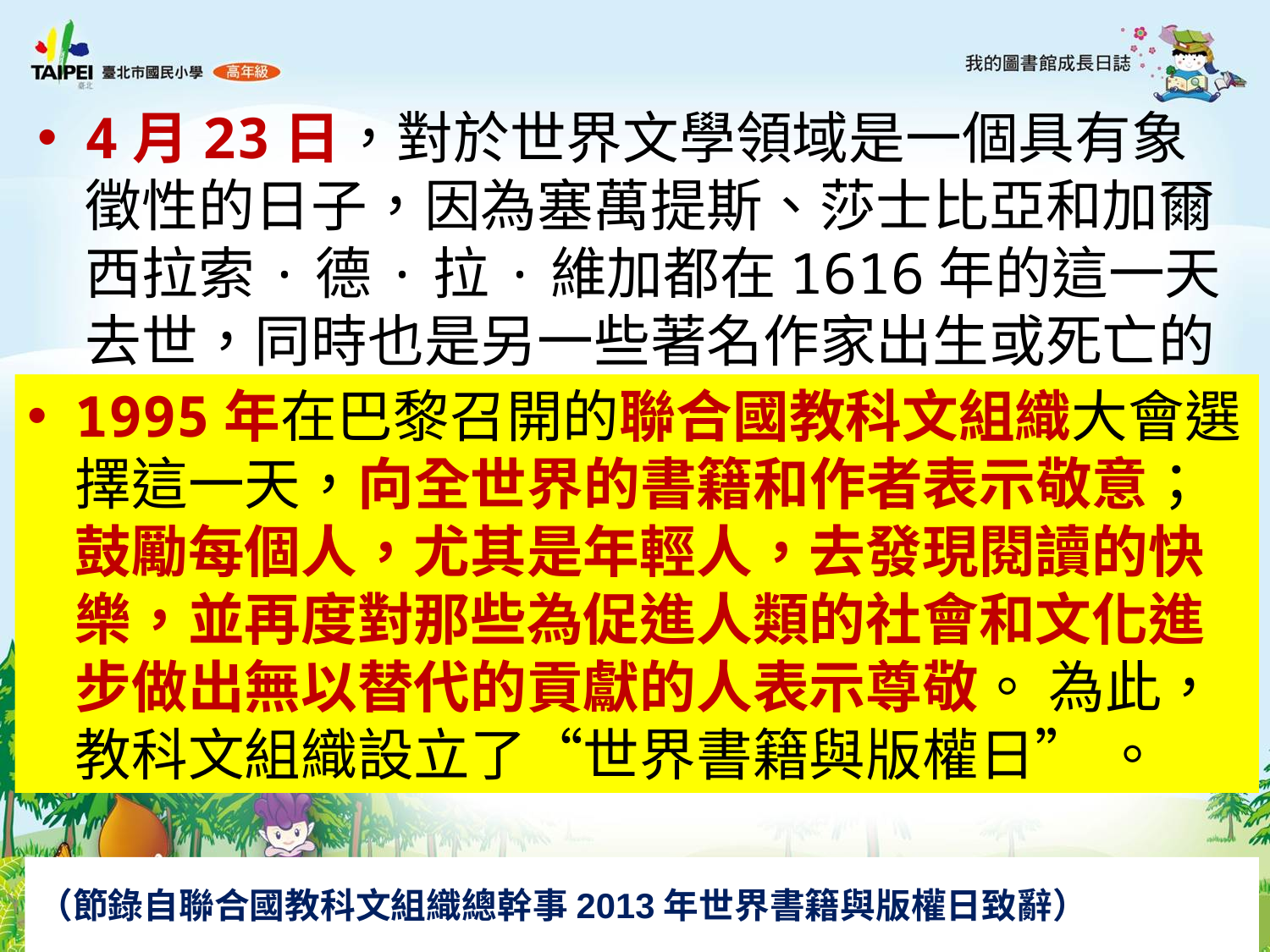

4月23日，對於世界文學領域是一個具有象徵性的日子，因為塞萬提斯、莎士比亞和加爾西拉索·德·拉·維加都在1616年的這一天去世，同時也是另一些著名作家出生或死亡的日子。

1995年在巴黎召開的聯合國教科文組織大會選擇這一天，向全世界的書籍和作者表示敬意；鼓勵每個人，尤其是年輕人，去發現閱讀的快樂，並再度對那些為促進人類的社會和文化進步做出無以替代的貢獻的人表示尊敬。 為此，教科文組織設立了“世界書籍與版權日” 。
（節錄自聯合國教科文組織總幹事2013年世界書籍與版權日致辭）